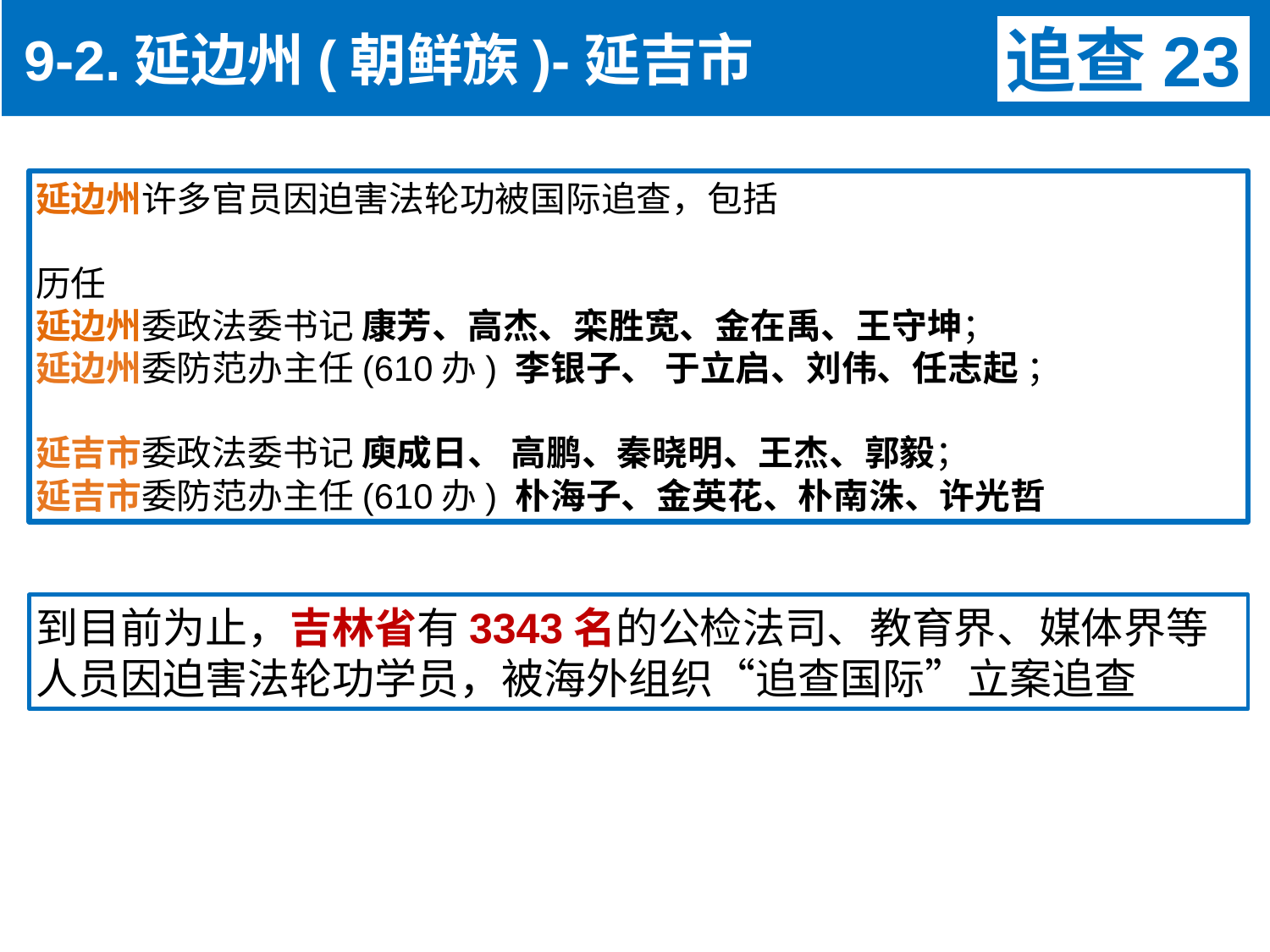

9-2.延边州(朝鲜族)-延吉市
追查23

延边州许多官员因迫害法轮功被国际追查，包括

历任
延边州委政法委书记 康芳、高杰、栾胜宽、金在禹、王守坤；
延边州委防范办主任(610办) 李银子、 于立启、刘伟、任志起 ；

延吉市委政法委书记 庾成日、 高鹏、秦晓明、王杰、郭毅；
延吉市委防范办主任(610办) 朴海子、金英花、朴南洙、许光哲
到目前为止，吉林省有3343名的公检法司、教育界、媒体界等人员因迫害法轮功学员，被海外组织“追查国际”立案追查